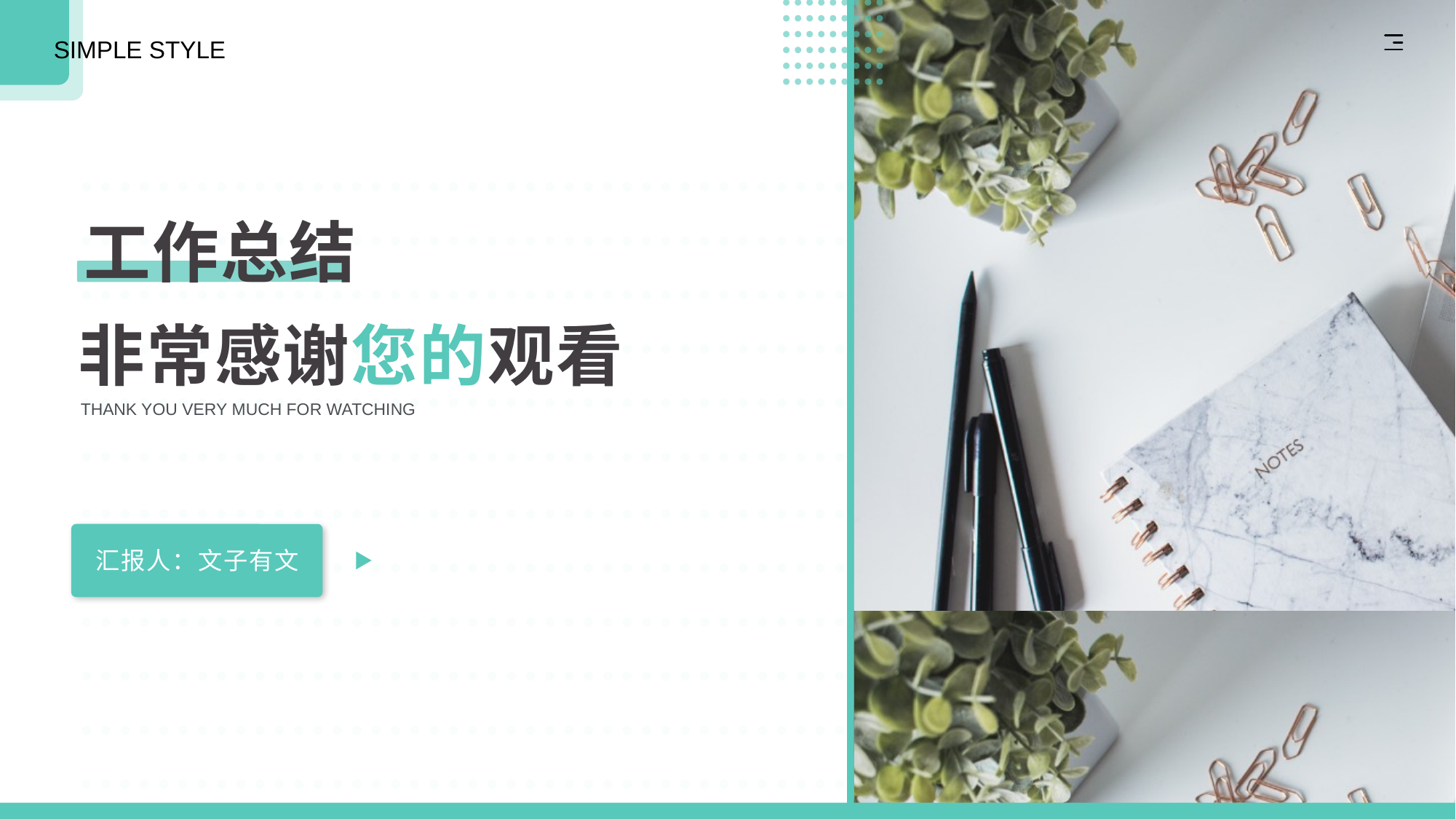

SIMPLE STYLE

工作总结

非常感谢您的观看
THANK YOU VERY MUCH FOR WATCHING

汇报人：文子有文